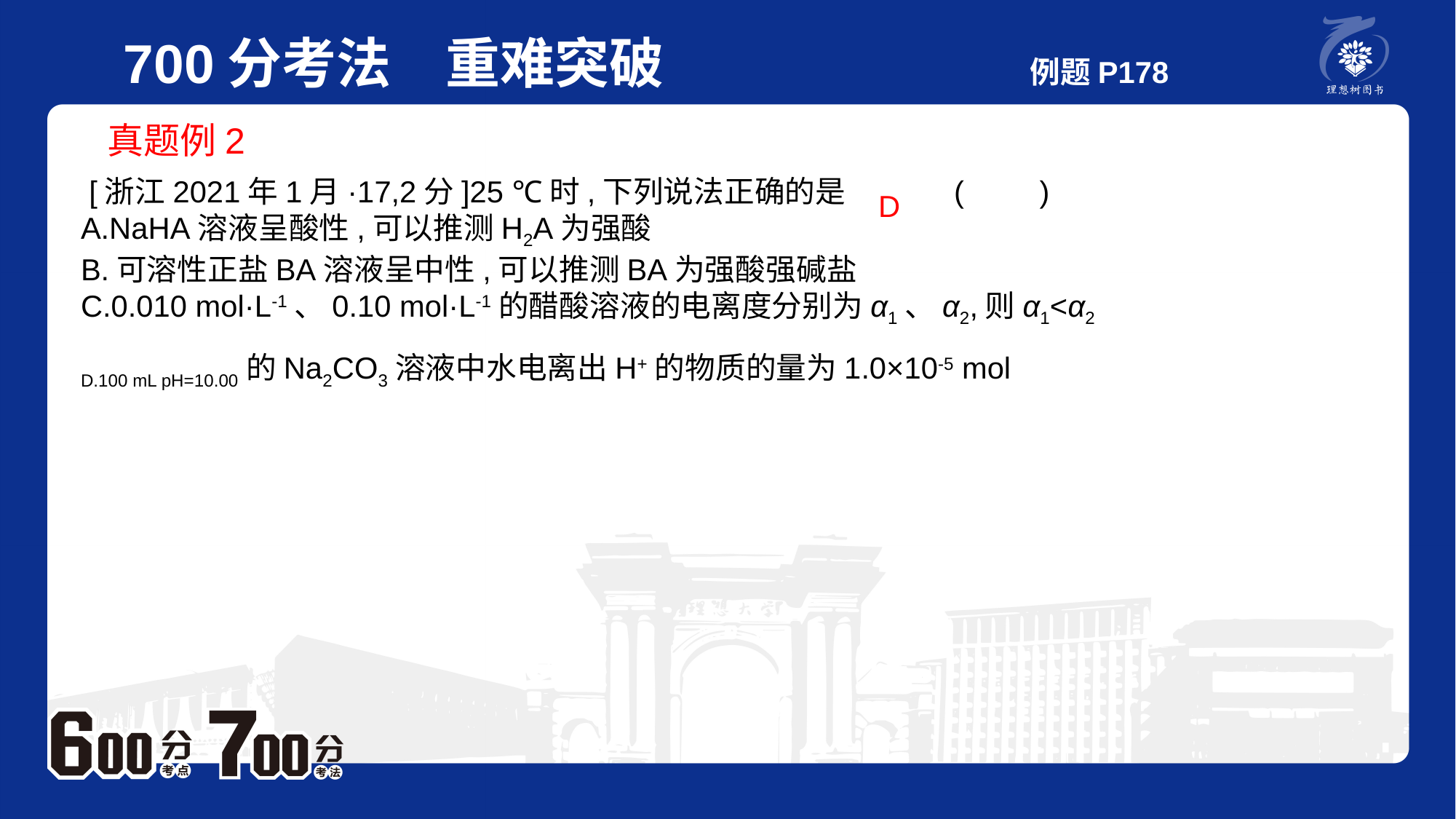

700分考法　重难突破                              例题P178
 真题例2
 [浙江2021年1月·17,2分]25 ℃时,下列说法正确的是	(　　)A.NaHA溶液呈酸性,可以推测H2A为强酸B.可溶性正盐BA溶液呈中性,可以推测BA为强酸强碱盐C.0.010 mol·L-1、0.10 mol·L-1的醋酸溶液的电离度分别为α1、α2,则α1<α2D.100 mL pH=10.00的Na2CO3溶液中水电离出H+的物质的量为1.0×10-5 mol
D